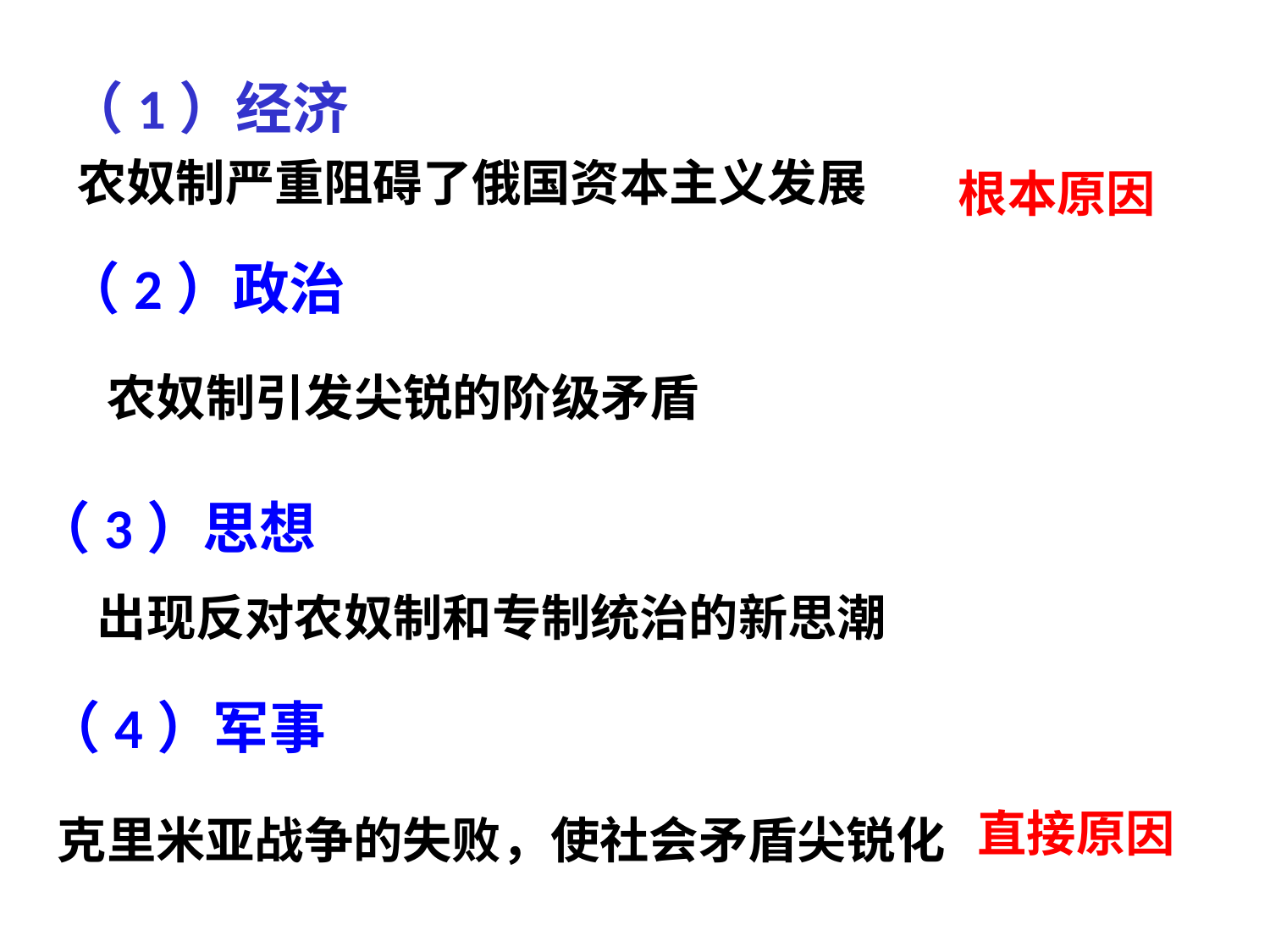

（1）经济
农奴制严重阻碍了俄国资本主义发展
根本原因
（2）政治
农奴制引发尖锐的阶级矛盾
（3）思想
出现反对农奴制和专制统治的新思潮
（4）军事
克里米亚战争的失败，使社会矛盾尖锐化
直接原因